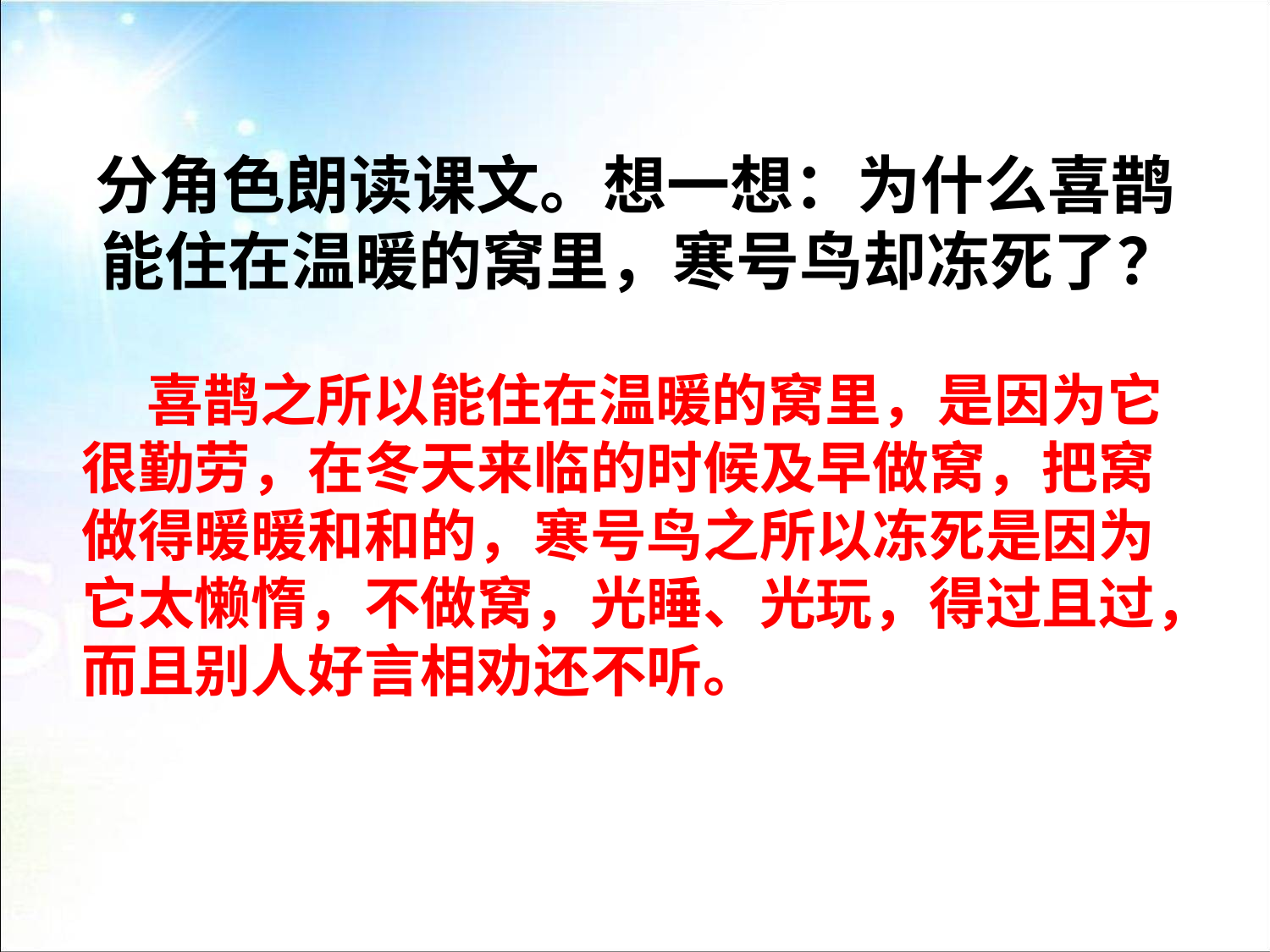

分角色朗读课文。想一想：为什么喜鹊能住在温暖的窝里，寒号鸟却冻死了？

    喜鹊之所以能住在温暖的窝里，是因为它很勤劳，在冬天来临的时候及早做窝，把窝做得暖暖和和的，寒号鸟之所以冻死是因为它太懒惰，不做窝，光睡、光玩，得过且过，而且别人好言相劝还不听。